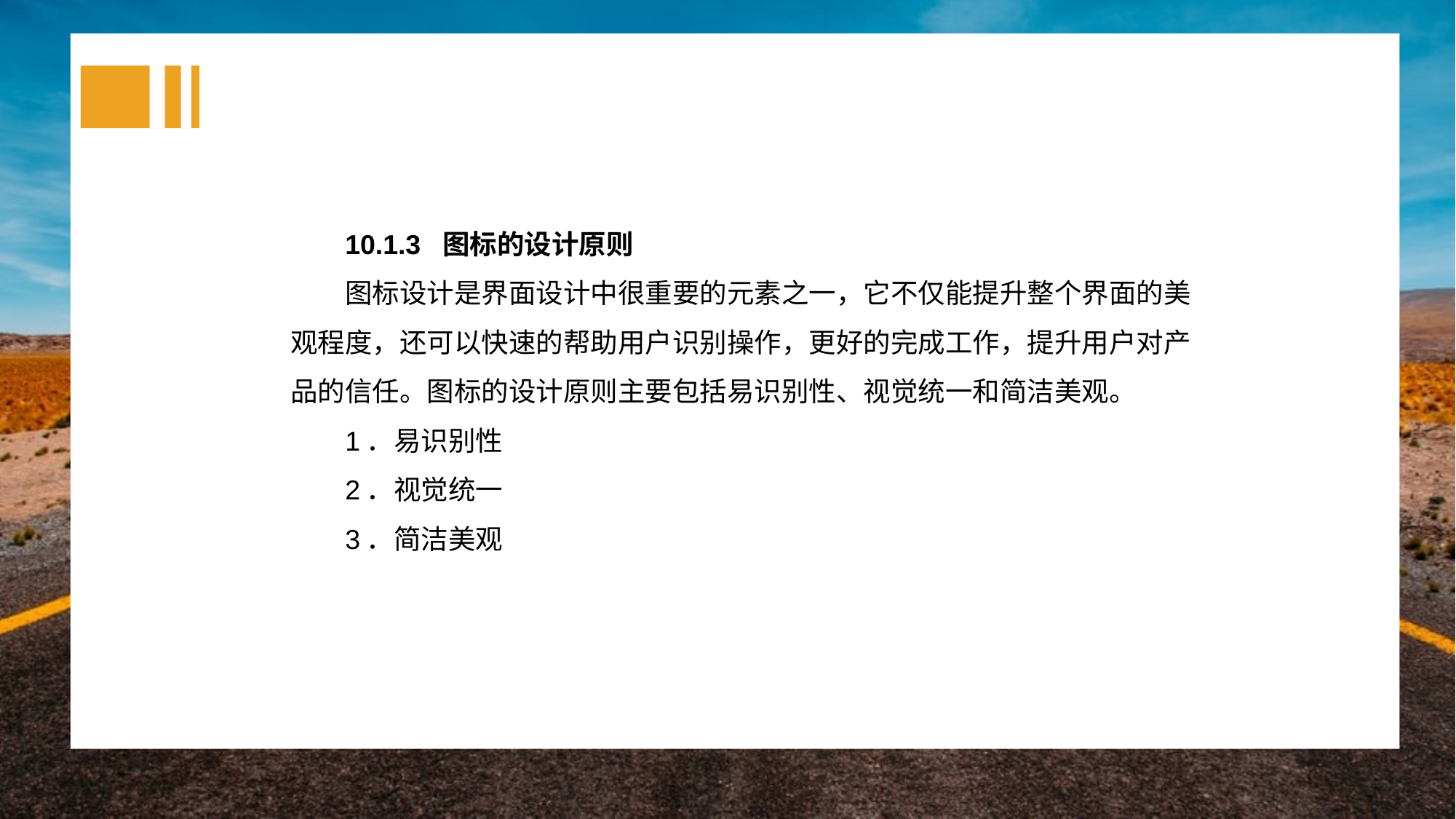

10.1.3  图标的设计原则
图标设计是界面设计中很重要的元素之一，它不仅能提升整个界面的美观程度，还可以快速的帮助用户识别操作，更好的完成工作，提升用户对产品的信任。图标的设计原则主要包括易识别性、视觉统一和简洁美观。
1．易识别性
2．视觉统一
3．简洁美观